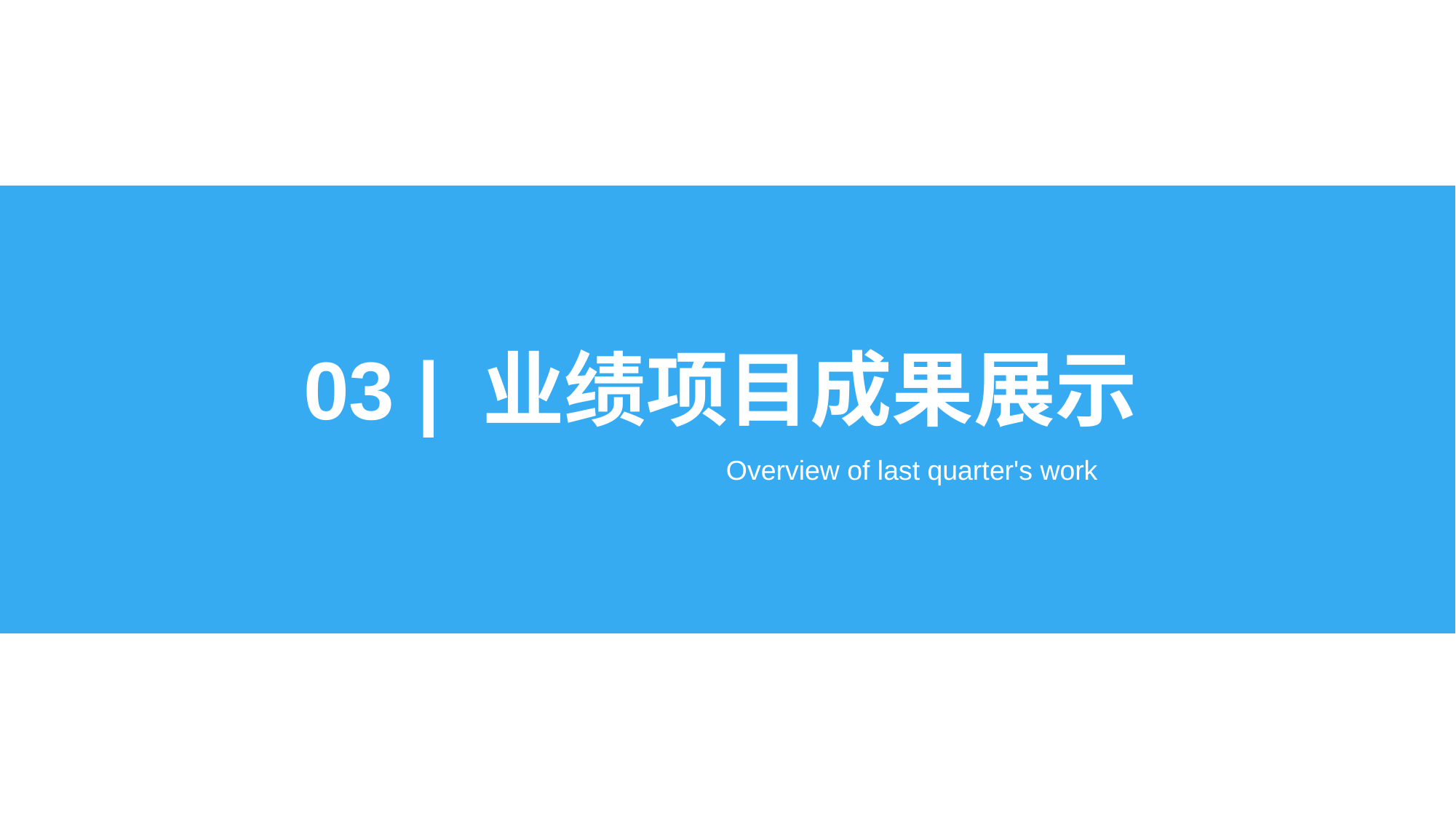

03 | 业绩项目成果展示
Overview of last quarter's work